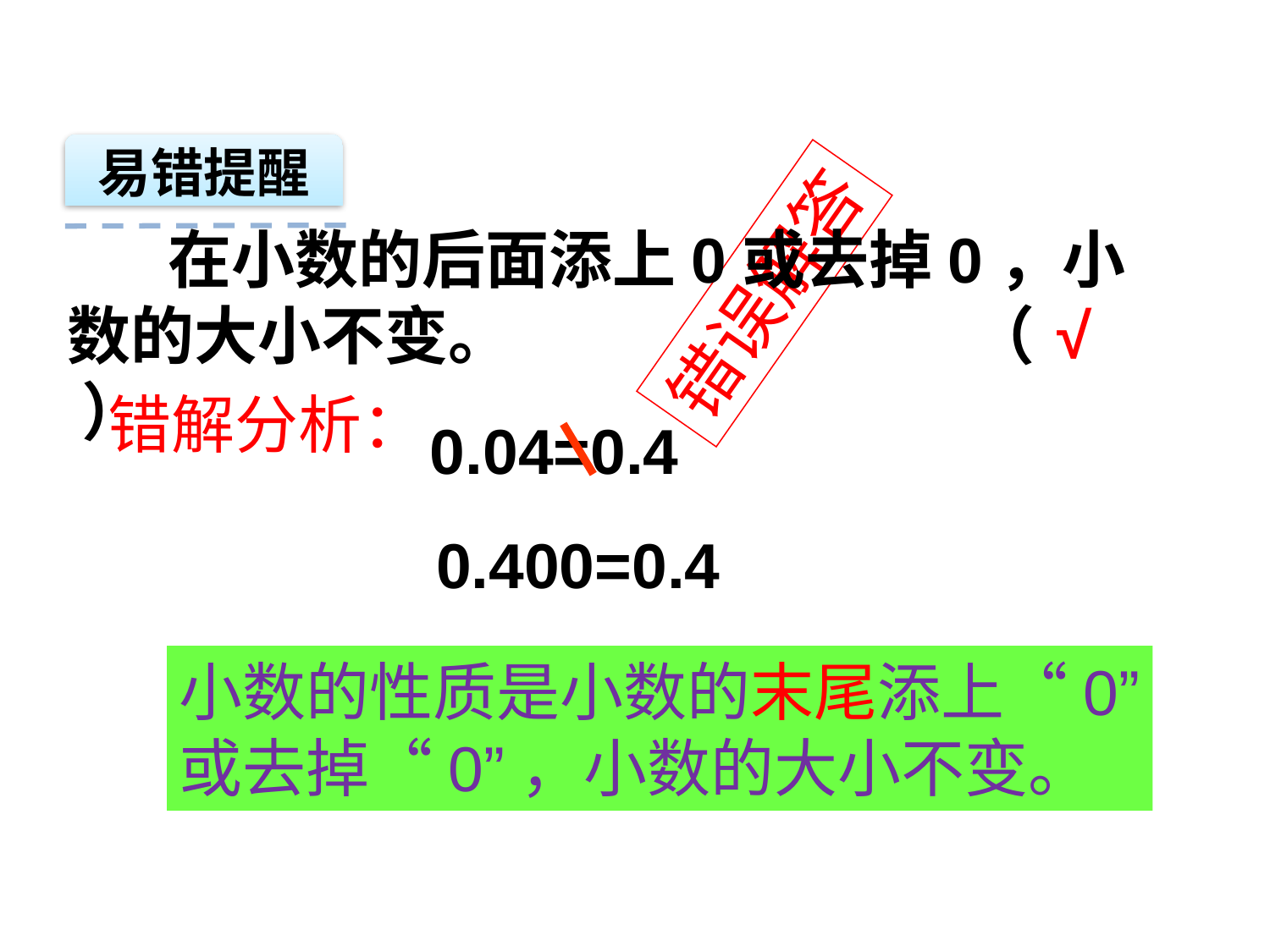

易错提醒
      在小数的后面添上0或去掉0，小数的大小不变。                                （       ）
错误解答
√
错解分析：
0.04=0.4

0.400=0.4
小数的性质是小数的末尾添上“0”
或去掉“0”，小数的大小不变。